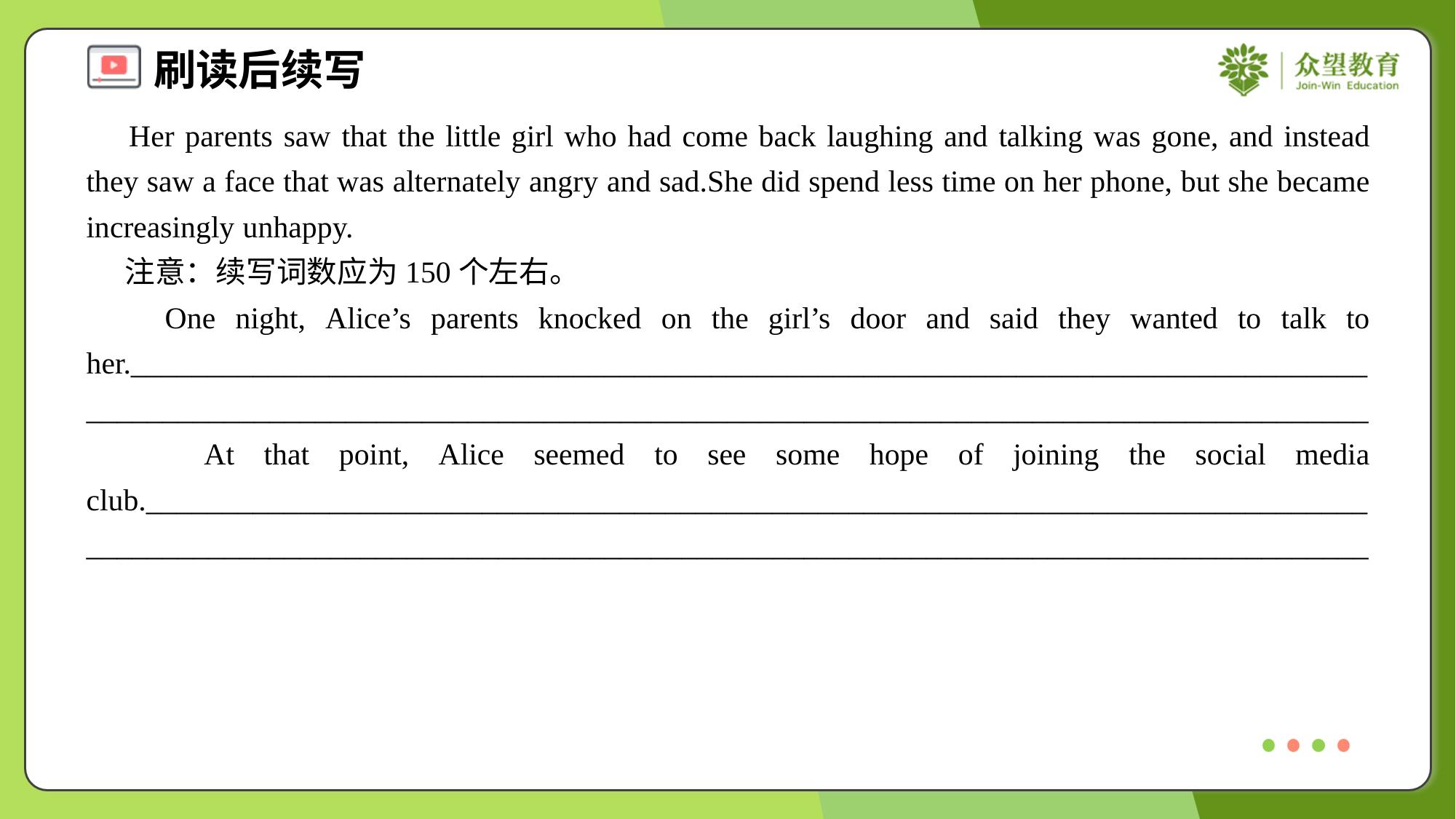

Her parents saw that the little girl who had come back laughing and talking was gone, and instead they saw a face that was alternately angry and sad.She did spend less time on her phone, but she became increasingly unhappy.
    注意：续写词数应为150个左右。
    One night, Alice’s parents knocked on the girl’s door and said they wanted to talk to her._____________________________________________________________________________________________________________________________________________________________________
    At that point, Alice seemed to see some hope of joining the social media club.____________________________________________________________________________________________________________________________________________________________________